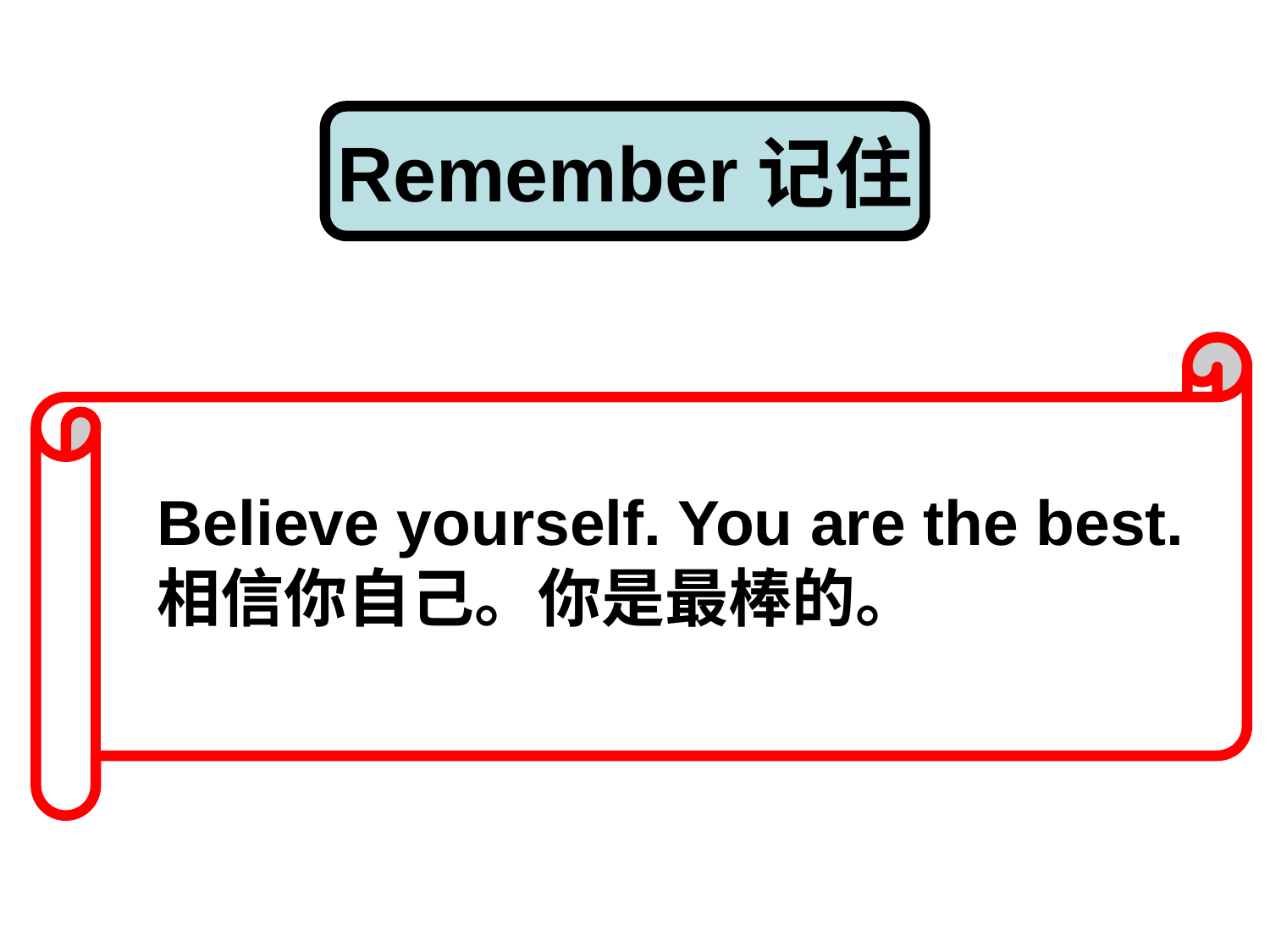

Remember记住

Believe yourself. You are the best.
相信你自己。你是最棒的。